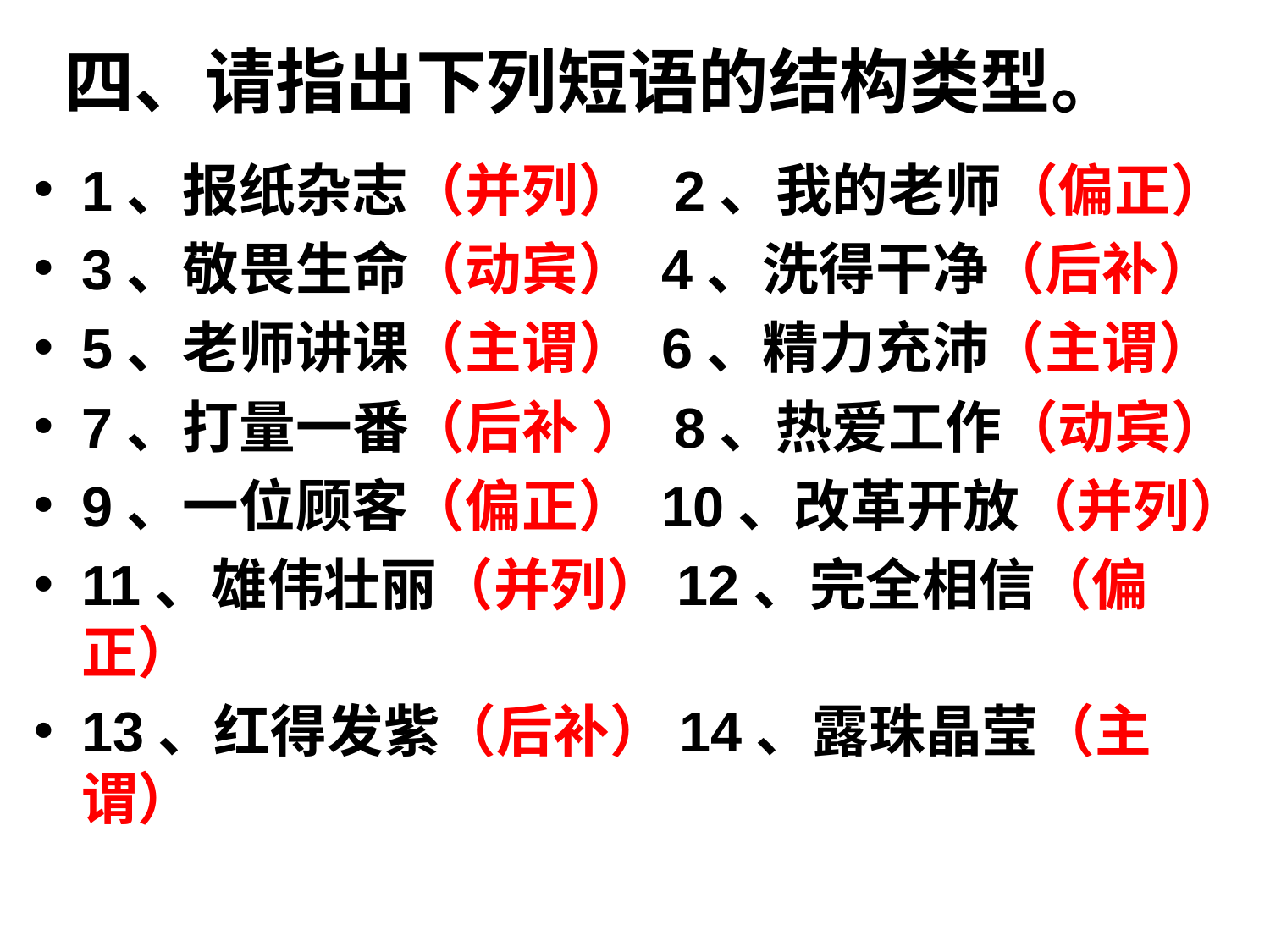

# 四、请指出下列短语的结构类型。
1、报纸杂志（并列）  2、我的老师（偏正）
3、敬畏生命（动宾） 4、洗得干净（后补）
5、老师讲课（主谓） 6、精力充沛（主谓）
7、打量一番（后补 ） 8、热爱工作（动宾）
9、一位顾客（偏正） 10、改革开放（并列）
11、雄伟壮丽（并列）12、完全相信（偏正）
13、红得发紫（后补）14、露珠晶莹（主谓）